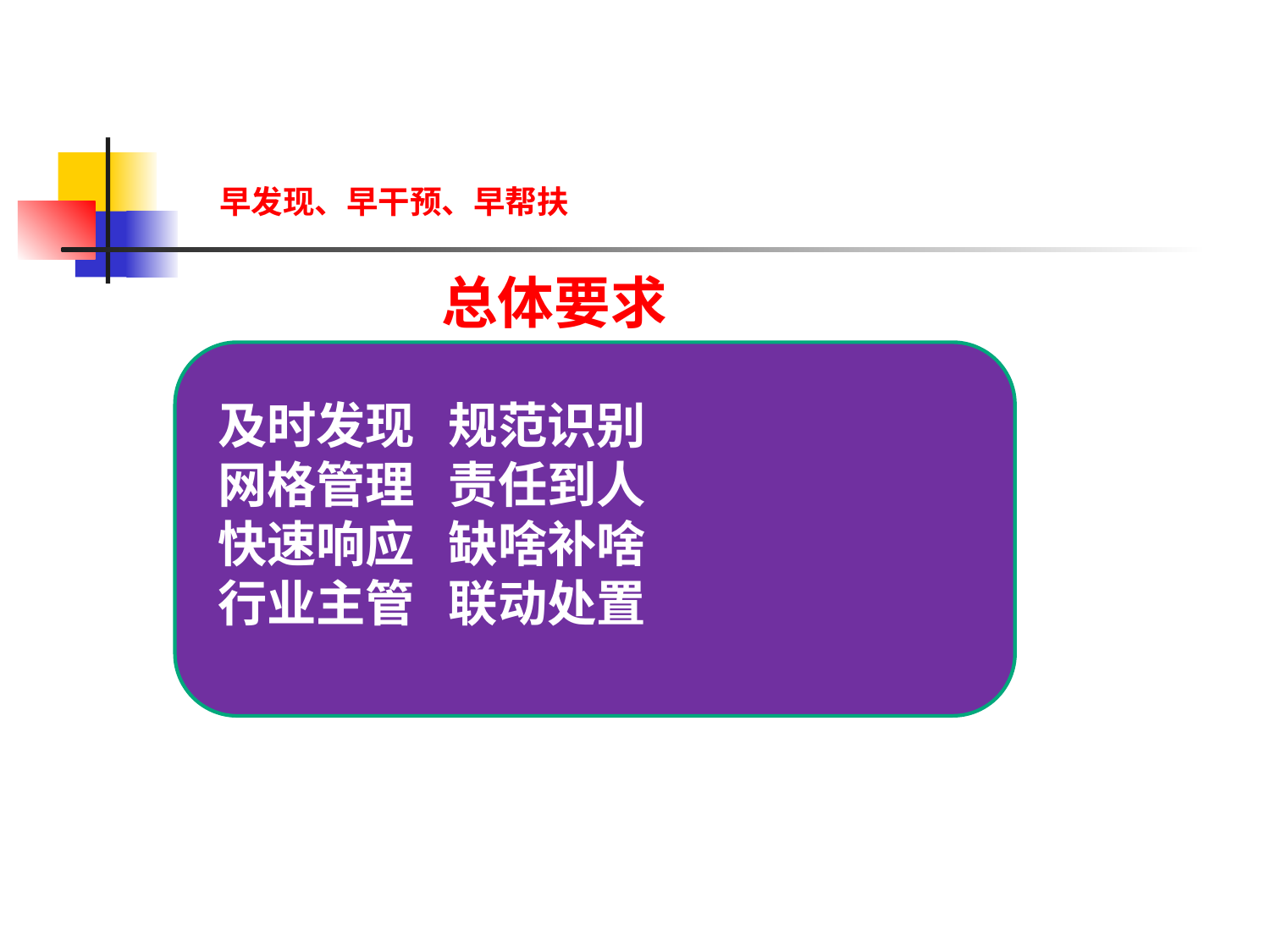

早发现、早干预、早帮扶
                         总体要求

         及时发现   规范识别
         网格管理   责任到人
         快速响应   缺啥补啥
         行业主管   联动处置